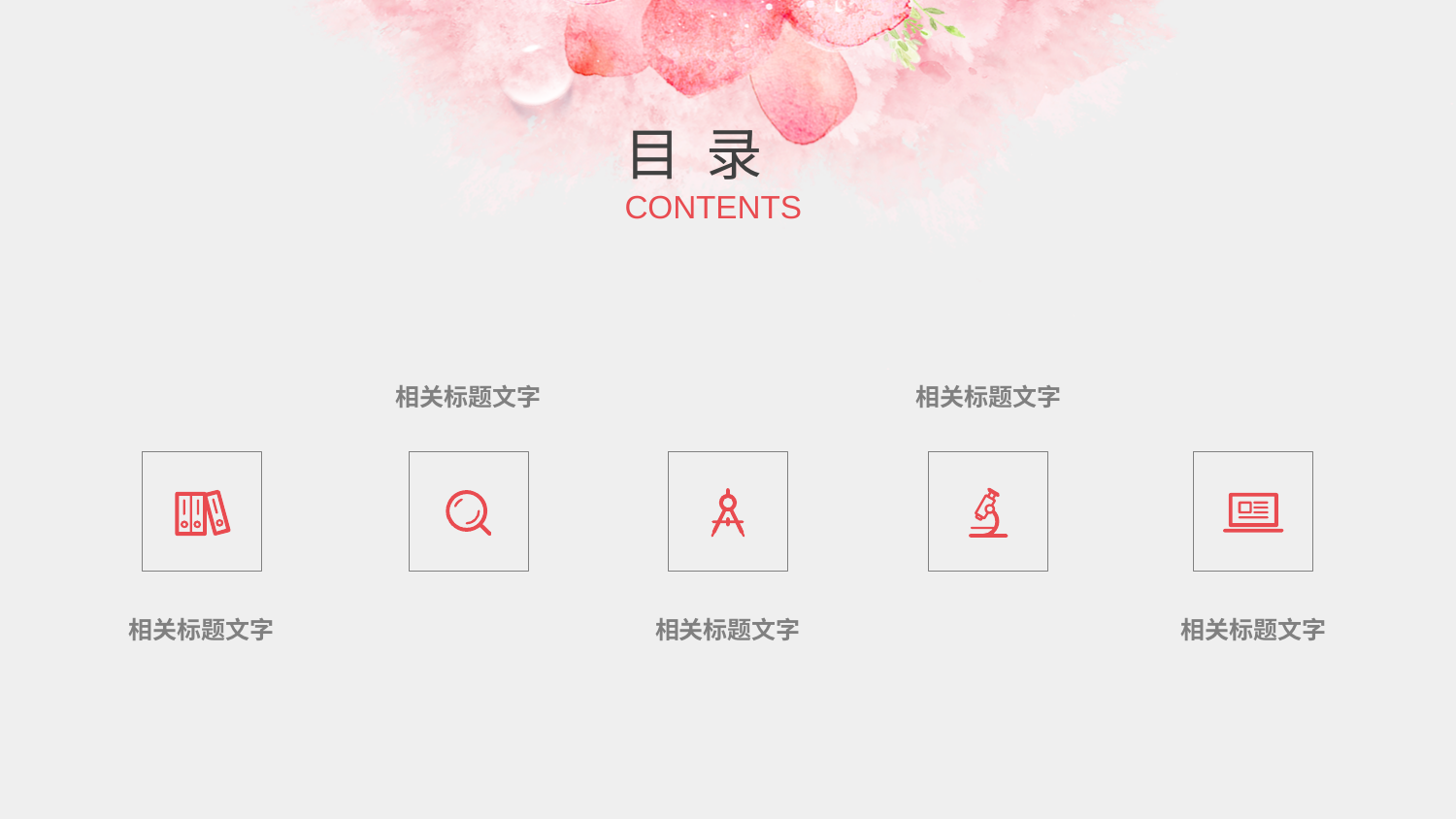

目  录
CONTENTS
相关标题文字
相关标题文字

相关标题文字
相关标题文字
相关标题文字